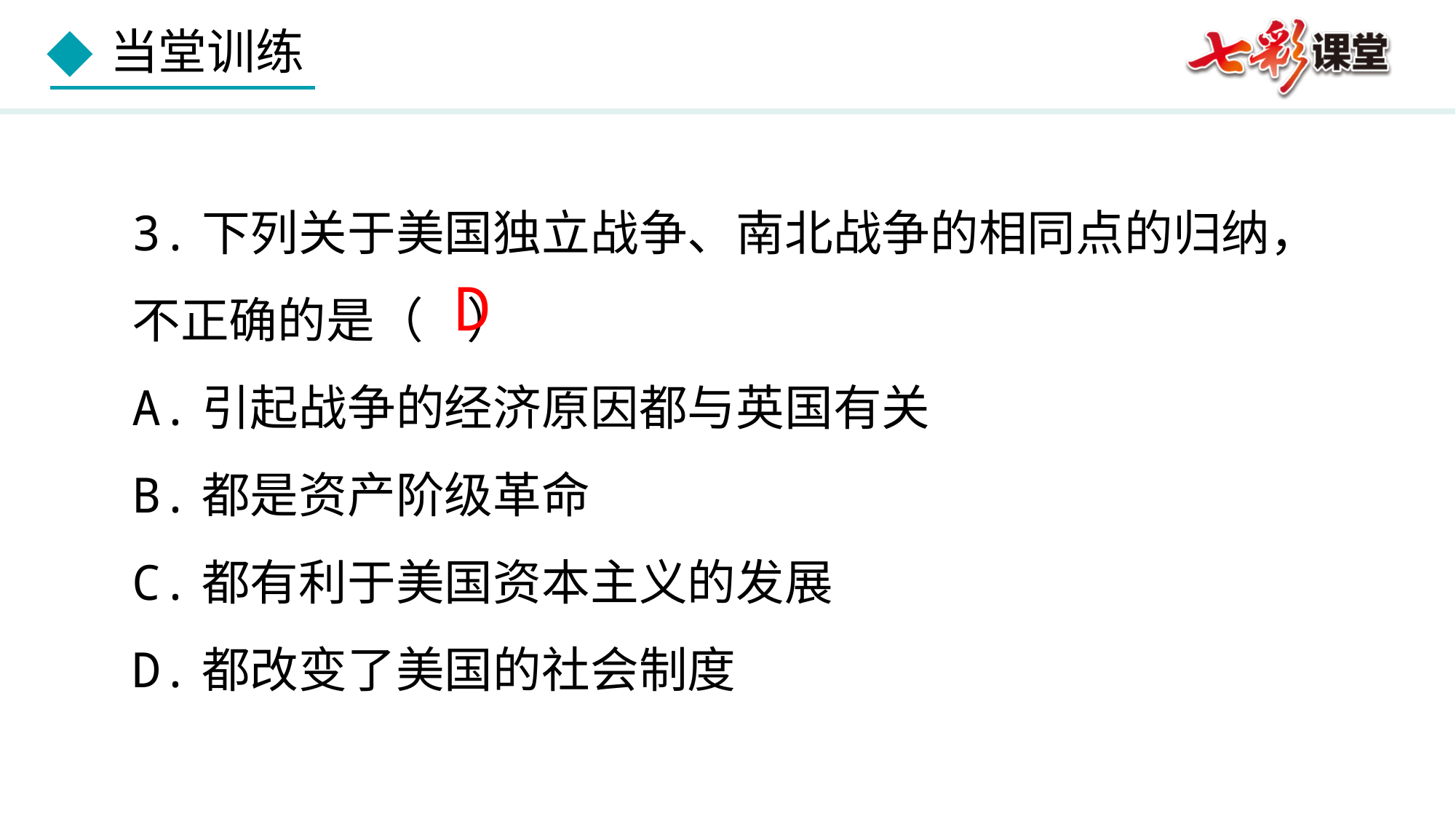

3.下列关于美国独立战争、南北战争的相同点的归纳，不正确的是（    ）
A.引起战争的经济原因都与英国有关
B.都是资产阶级革命
C.都有利于美国资本主义的发展
D.都改变了美国的社会制度
D